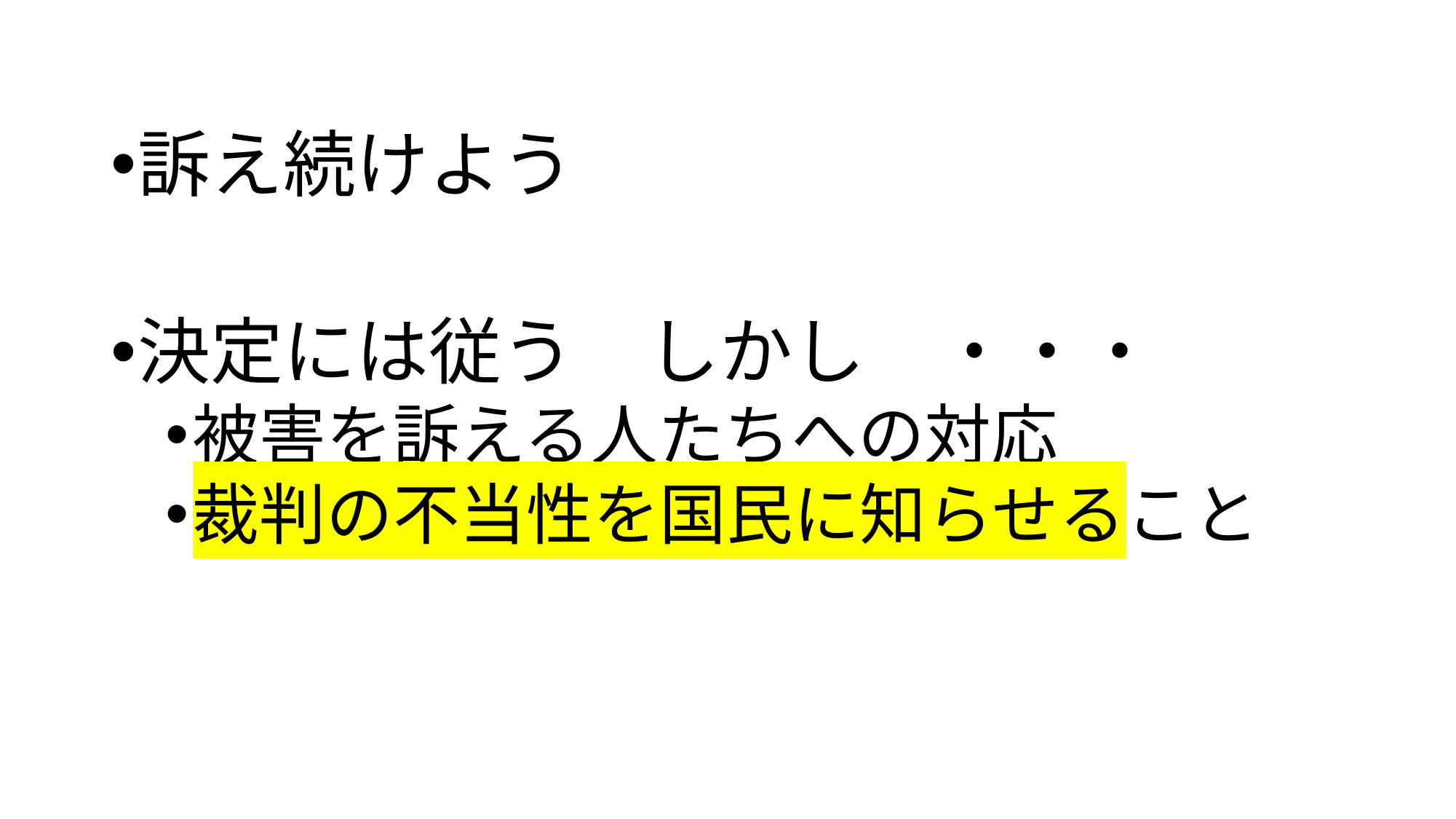

訴え続けよう

決定には従う　しかし　・・・
被害を訴える人たちへの対応
裁判の不当性を国民に知らせること